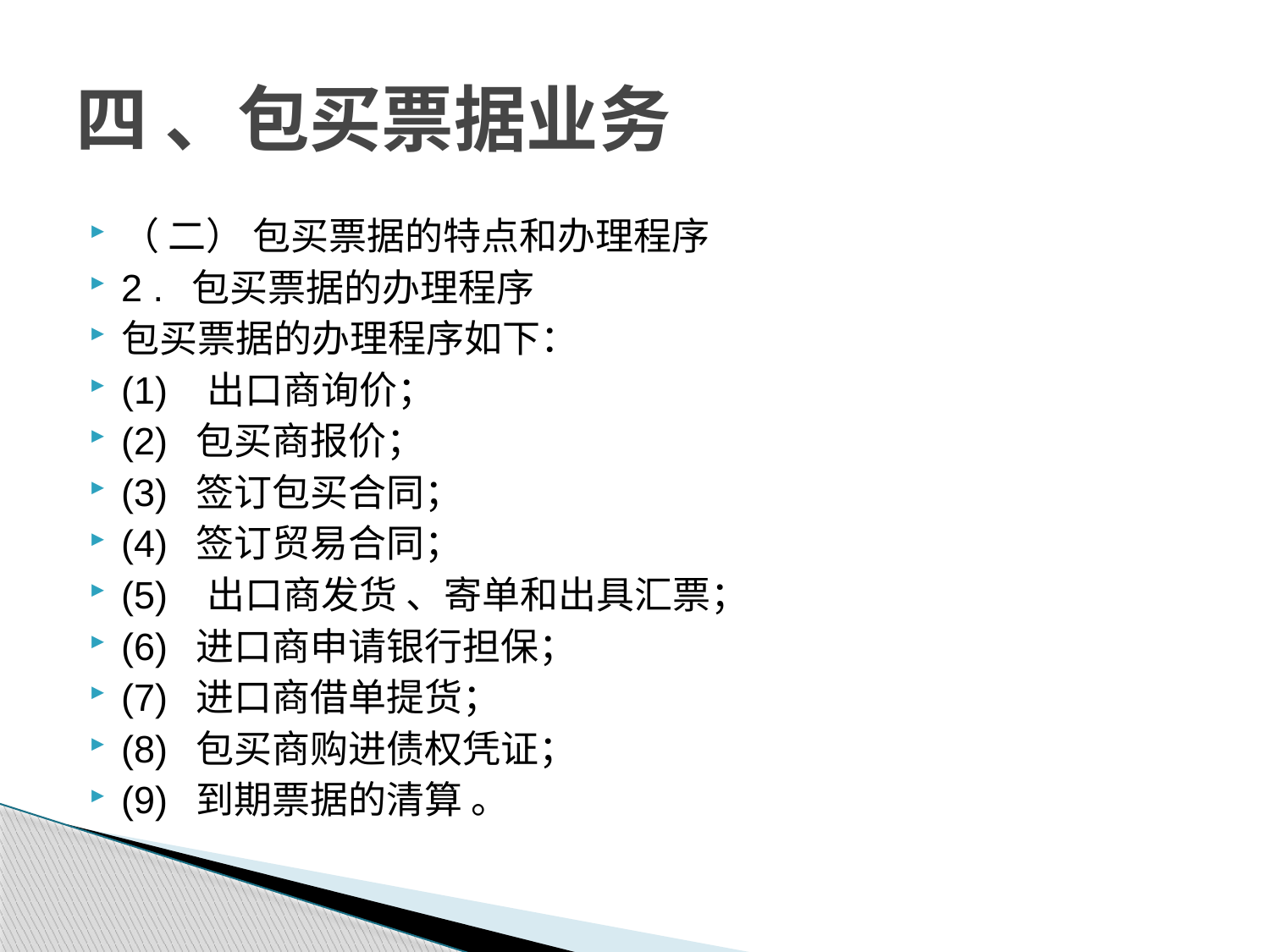

# 四 、包买票据业务
（ 二） 包买票据的特点和办理程序
2 .  包买票据的办理程序
包买票据的办理程序如下：
(1)   出口商询价；
(2)  包买商报价；
(3)  签订包买合同；
(4)  签订贸易合同；
(5)   出口商发货 、寄单和出具汇票；
(6)  进口商申请银行担保；
(7)  进口商借单提货；
(8)  包买商购进债权凭证；
(9)  到期票据的清算 。